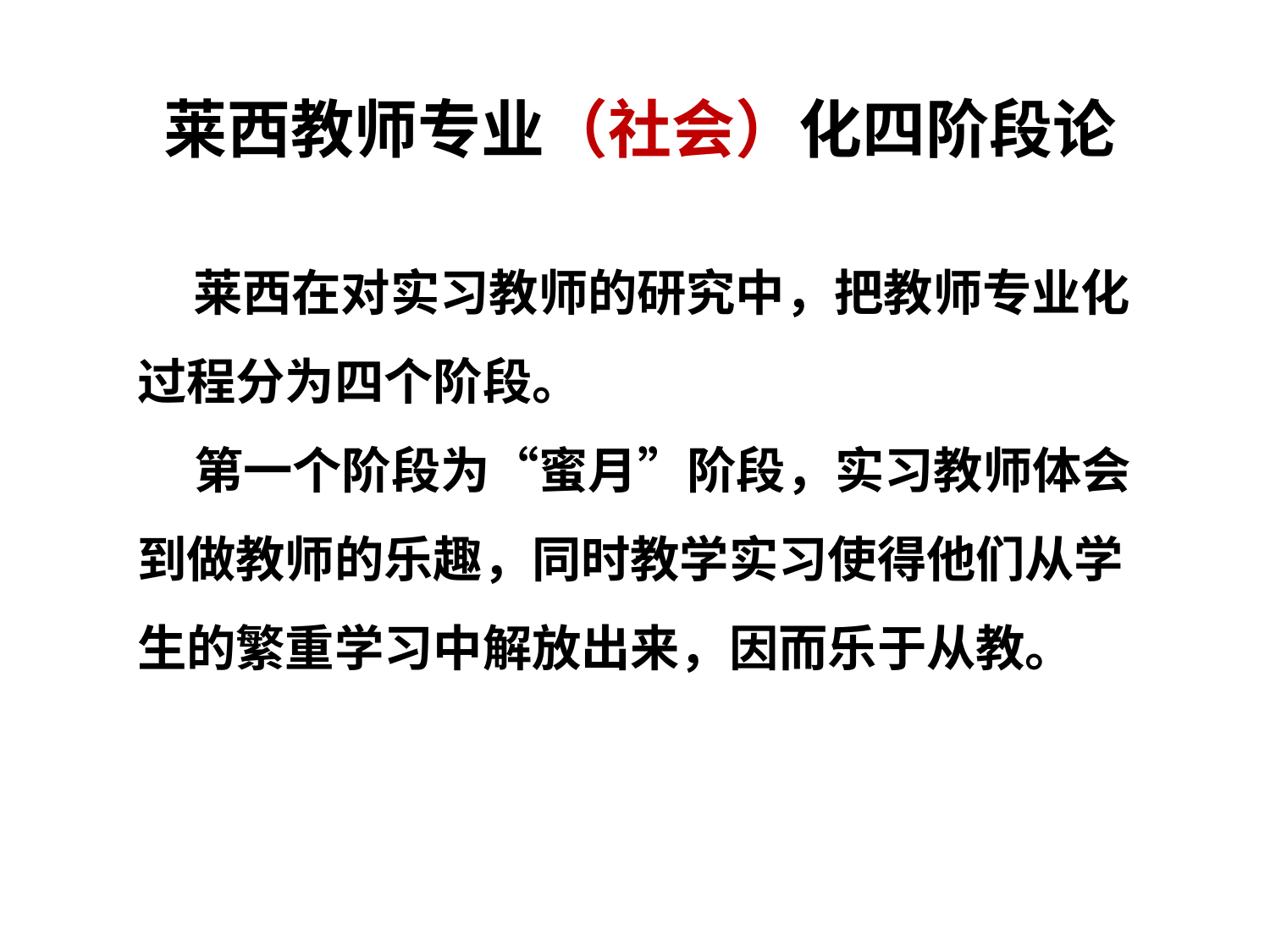

莱西教师专业（社会）化四阶段论
    莱西在对实习教师的研究中，把教师专业化过程分为四个阶段。
    第一个阶段为“蜜月”阶段，实习教师体会到做教师的乐趣，同时教学实习使得他们从学生的繁重学习中解放出来，因而乐于从教。